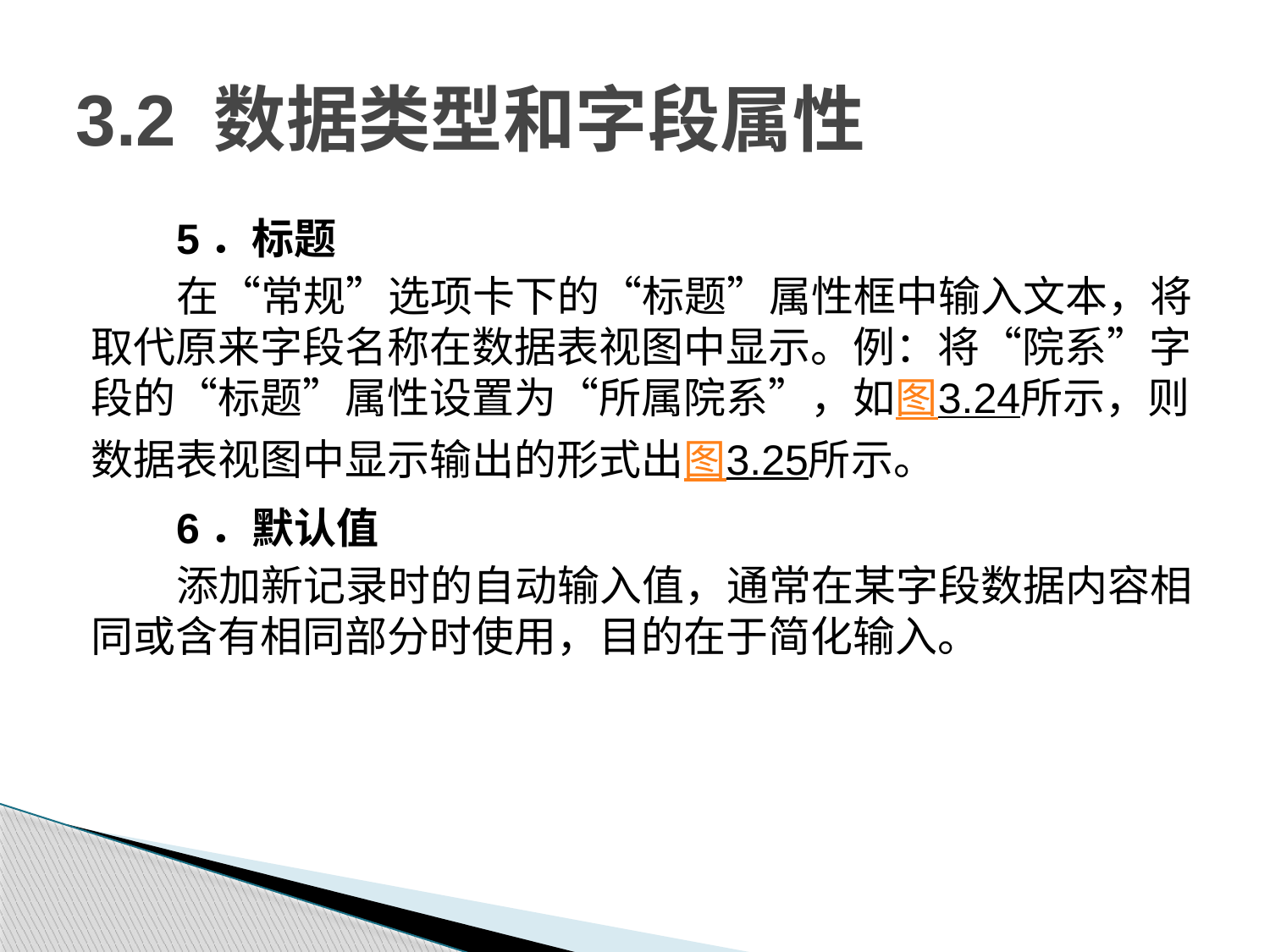

# 3.2 数据类型和字段属性
5．标题
在“常规”选项卡下的“标题”属性框中输入文本，将取代原来字段名称在数据表视图中显示。例：将“院系”字段的“标题”属性设置为“所属院系”，如图3.24所示，则数据表视图中显示输出的形式出图3.25所示。
6．默认值
添加新记录时的自动输入值，通常在某字段数据内容相同或含有相同部分时使用，目的在于简化输入。